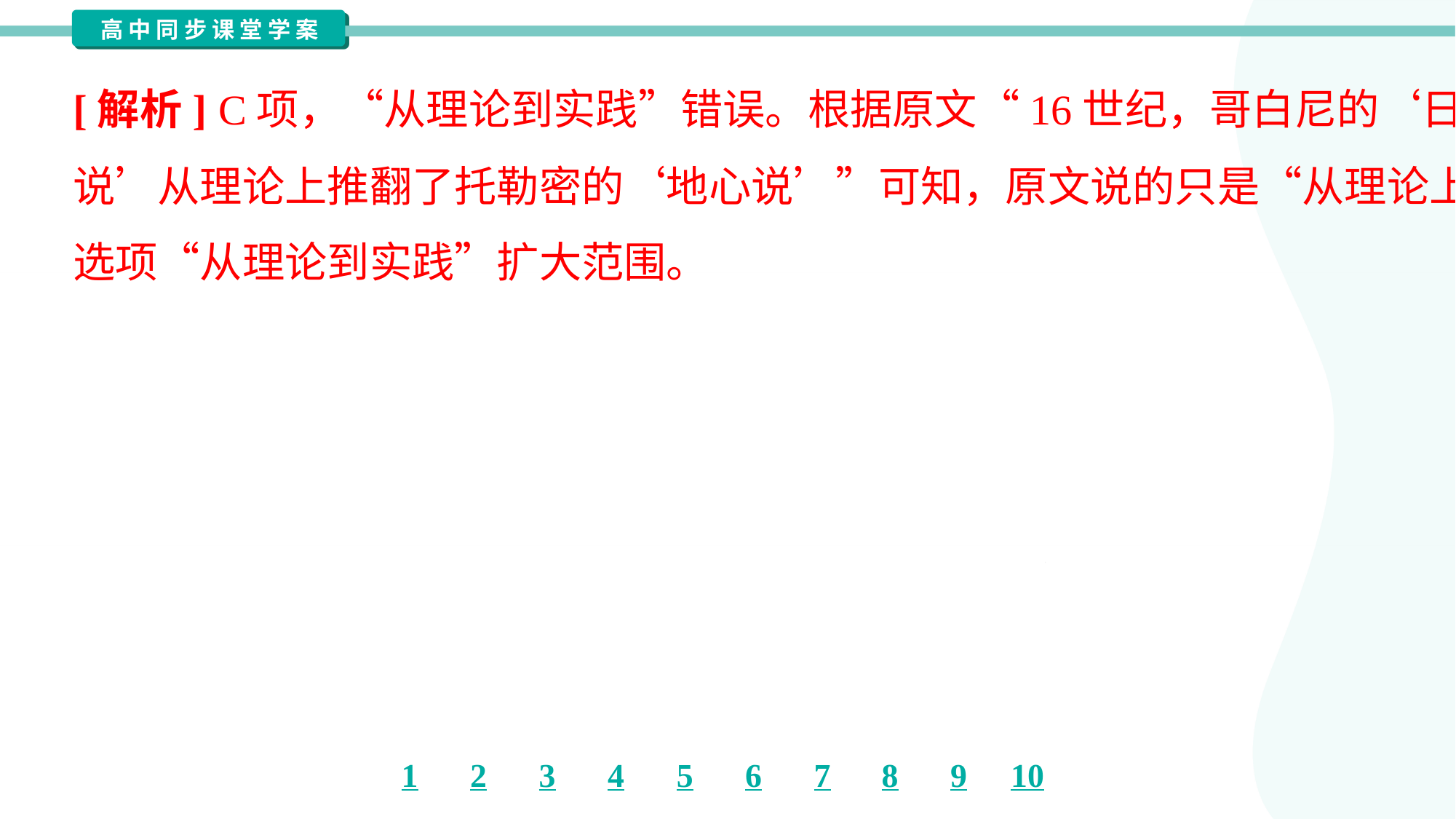

[解析] C项，“从理论到实践”错误。根据原文“16世纪，哥白尼的‘日心
说’从理论上推翻了托勒密的‘地心说’”可知，原文说的只是“从理论上”，
选项“从理论到实践”扩大范围。